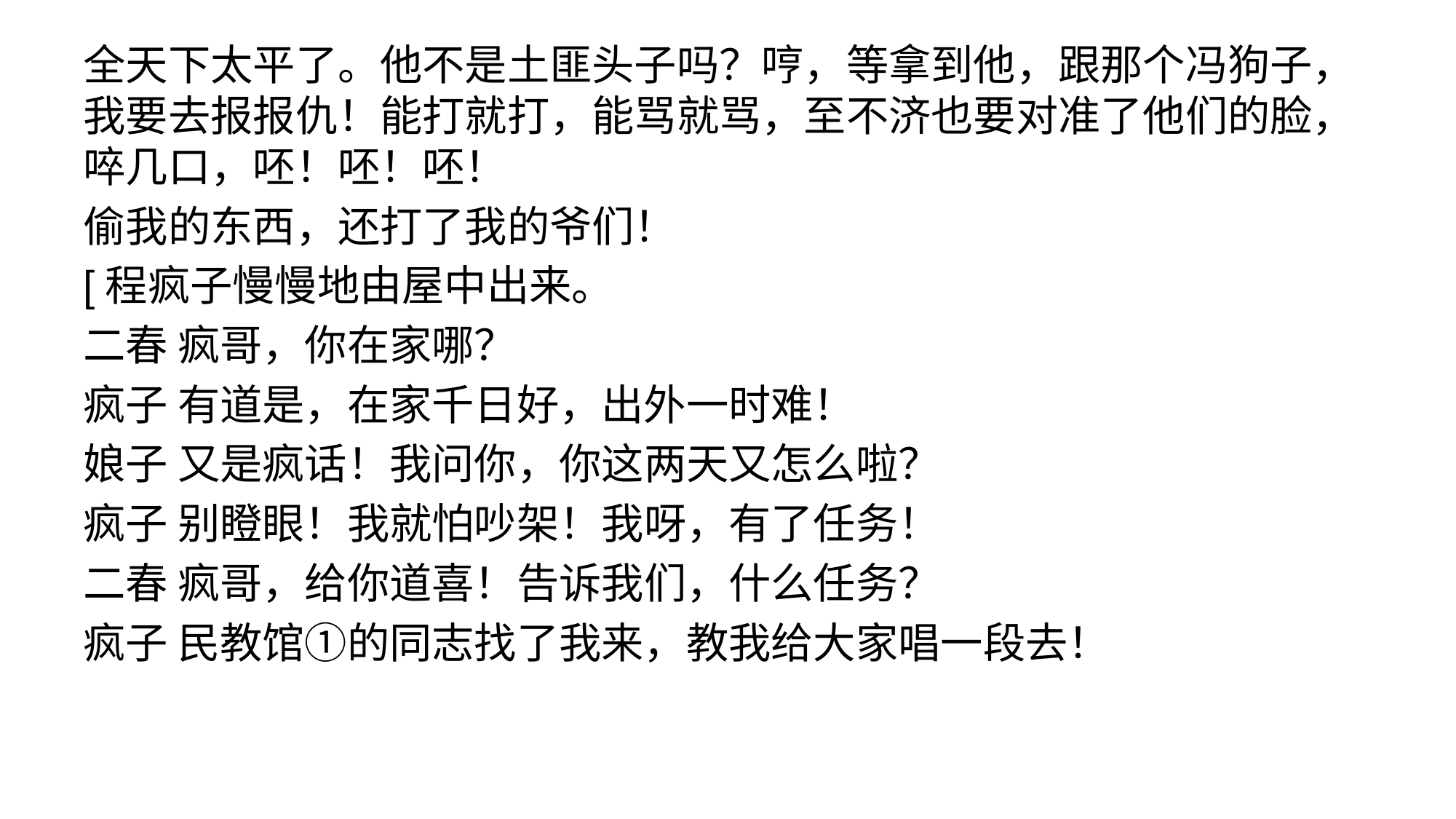

全天下太平了。他不是土匪头子吗？哼，等拿到他，跟那个冯狗子，我要去报报仇！能打就打，能骂就骂，至不济也要对准了他们的脸，啐几口，呸！呸！呸！
偷我的东西，还打了我的爷们！
[程疯子慢慢地由屋中出来。
二春 疯哥，你在家哪？
疯子 有道是，在家千日好，出外一时难！
娘子 又是疯话！我问你，你这两天又怎么啦？
疯子 别瞪眼！我就怕吵架！我呀，有了任务！
二春 疯哥，给你道喜！告诉我们，什么任务？
疯子 民教馆①的同志找了我来，教我给大家唱一段去！